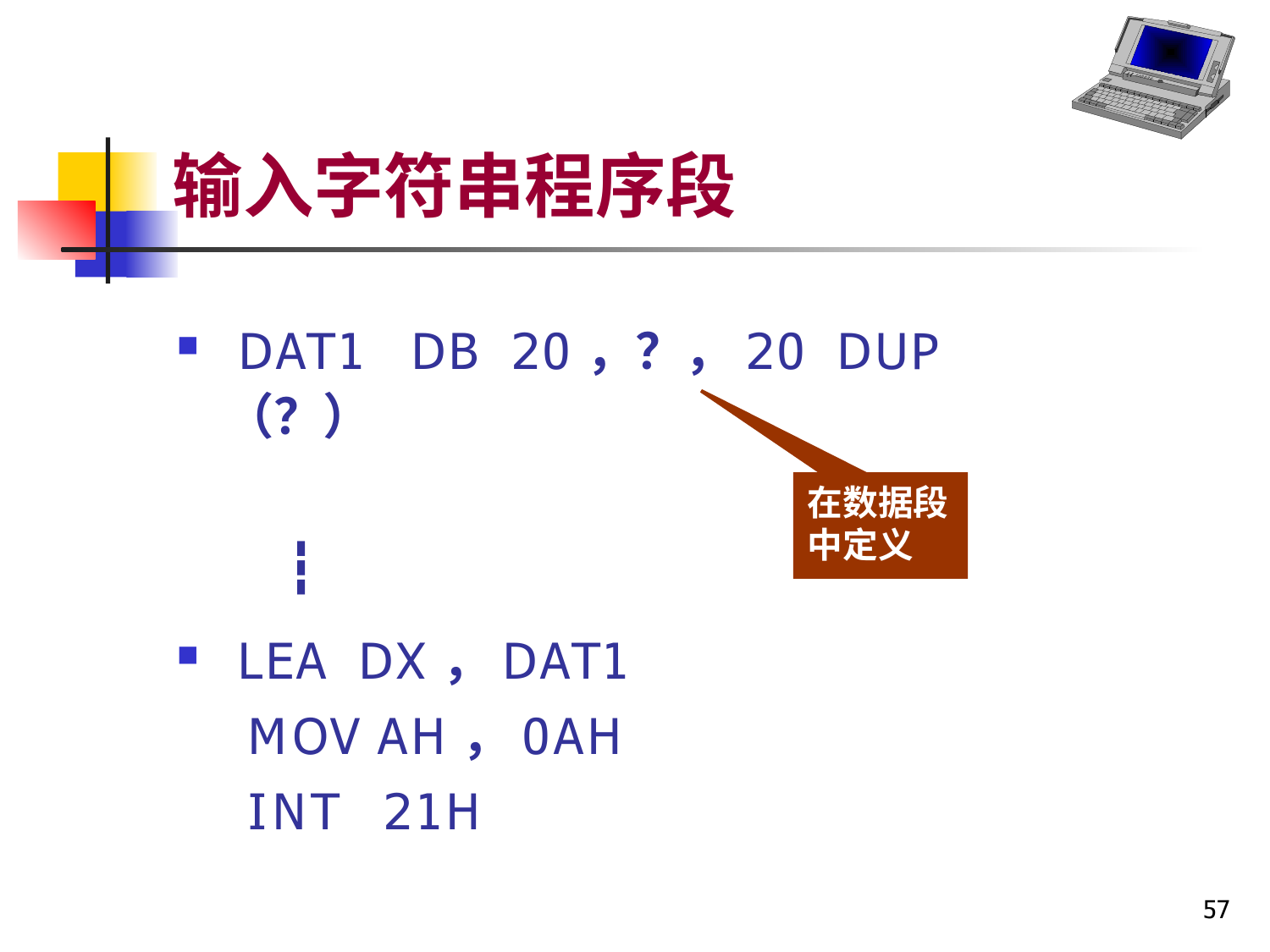

# 输入字符串程序段
 DAT1   DB  20，？，20  DUP（？）

        ┇
 LEA  DX，DAT1
     MOV AH，0AH
     INT   21H
在数据段中定义
57